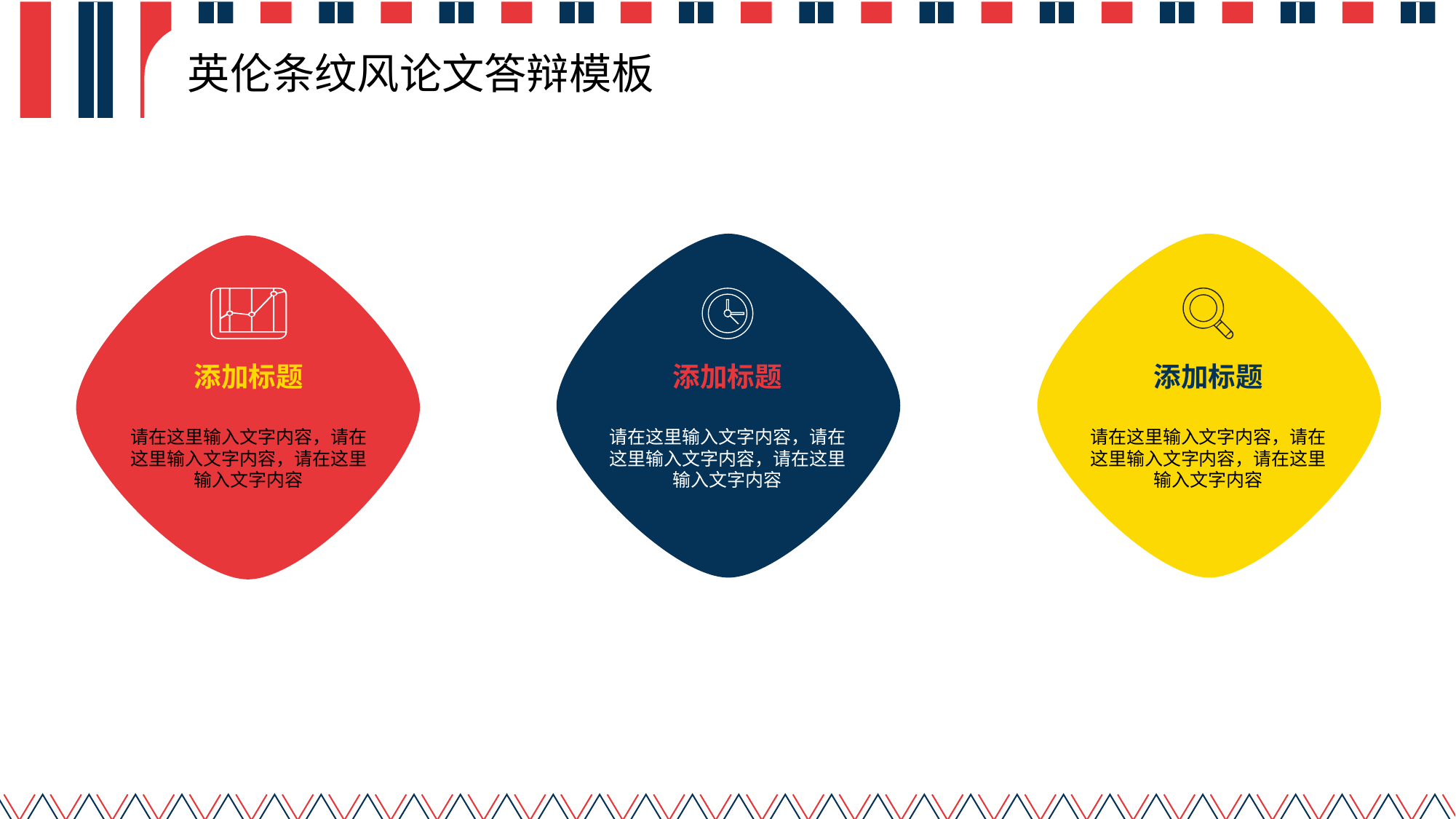

# 英伦条纹风论文答辩模板

添加标题

请在这里输入文字内容，请在这里输入文字内容，请在这里输入文字内容
添加标题

请在这里输入文字内容，请在这里输入文字内容，请在这里输入文字内容
添加标题

请在这里输入文字内容，请在这里输入文字内容，请在这里输入文字内容